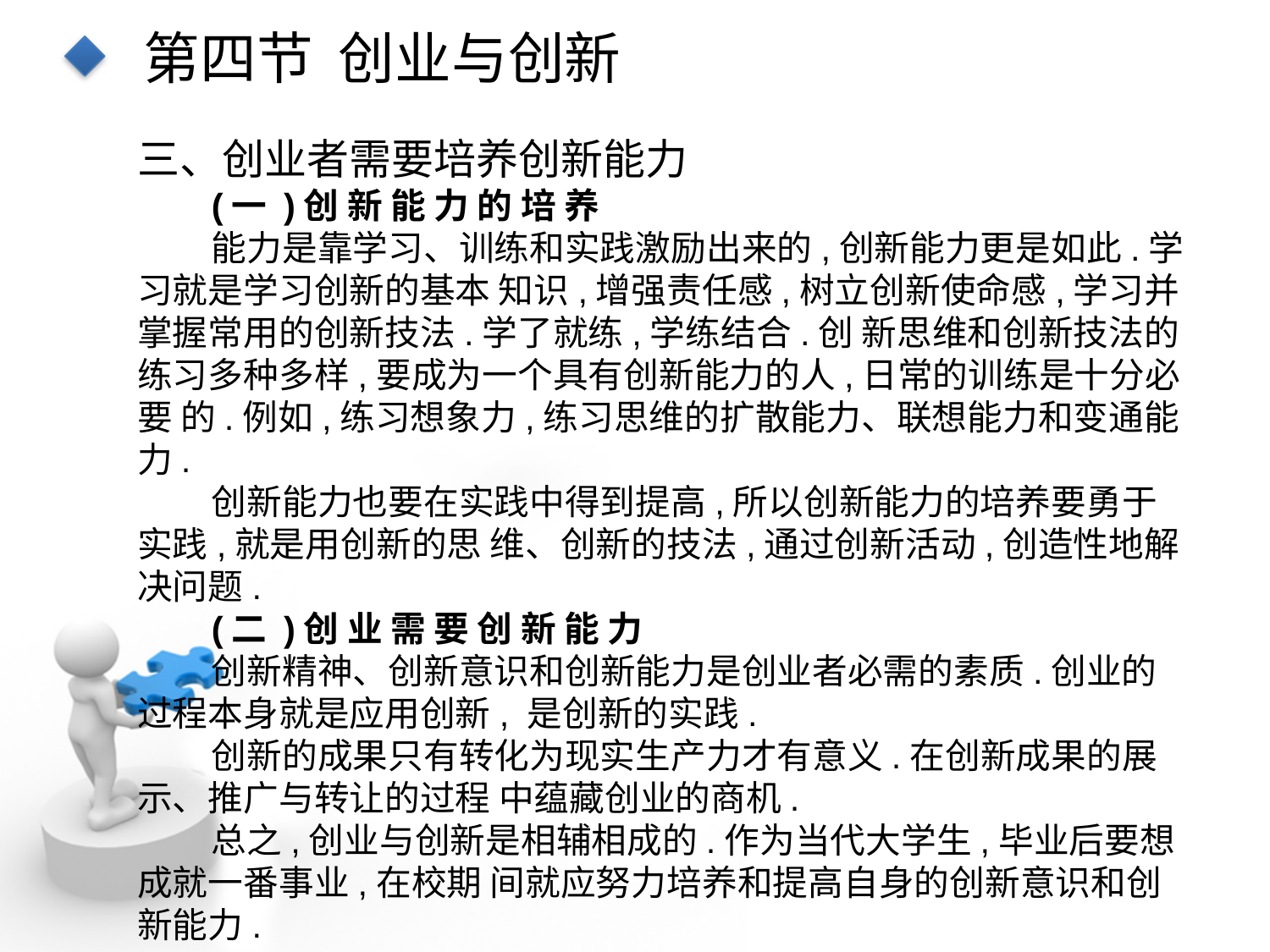

第四节  创业与创新

三、创业者需要培养创新能力
(一 )创 新 能 力 的 培 养
能力是靠学习、训练和实践激励出来的,创新能力更是如此.学习就是学习创新的基本 知识,增强责任感,树立创新使命感,学习并掌握常用的创新技法.学了就练,学练结合.创 新思维和创新技法的练习多种多样,要成为一个具有创新能力的人,日常的训练是十分必要 的.例如,练习想象力,练习思维的扩散能力、联想能力和变通能力.
创新能力也要在实践中得到提高,所以创新能力的培养要勇于实践,就是用创新的思 维、创新的技法,通过创新活动,创造性地解决问题.
(二 )创 业 需 要 创 新 能 力
创新精神、创新意识和创新能力是创业者必需的素质.创业的过程本身就是应用创新, 是创新的实践.
创新的成果只有转化为现实生产力才有意义.在创新成果的展示、推广与转让的过程 中蕴藏创业的商机.
总之,创业与创新是相辅相成的.作为当代大学生,毕业后要想成就一番事业,在校期 间就应努力培养和提高自身的创新意识和创新能力.
点击添加文本
点击添加文本
点击添加文本
点击添加文本